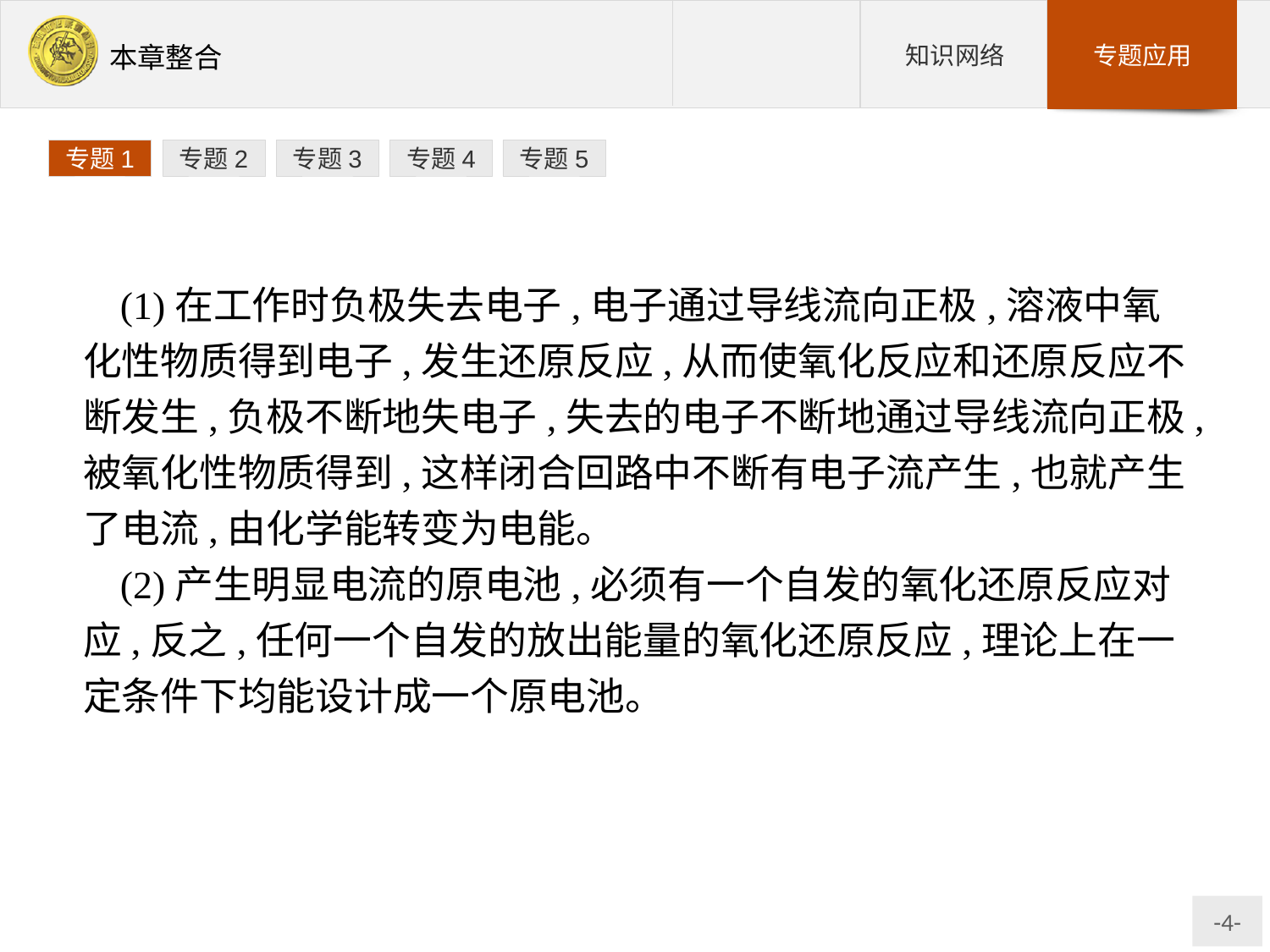

专题1
专题2
专题3
专题4
专题5
(1)在工作时负极失去电子,电子通过导线流向正极,溶液中氧化性物质得到电子,发生还原反应,从而使氧化反应和还原反应不断发生,负极不断地失电子,失去的电子不断地通过导线流向正极,被氧化性物质得到,这样闭合回路中不断有电子流产生,也就产生了电流,由化学能转变为电能。
(2)产生明显电流的原电池,必须有一个自发的氧化还原反应对应,反之,任何一个自发的放出能量的氧化还原反应,理论上在一定条件下均能设计成一个原电池。